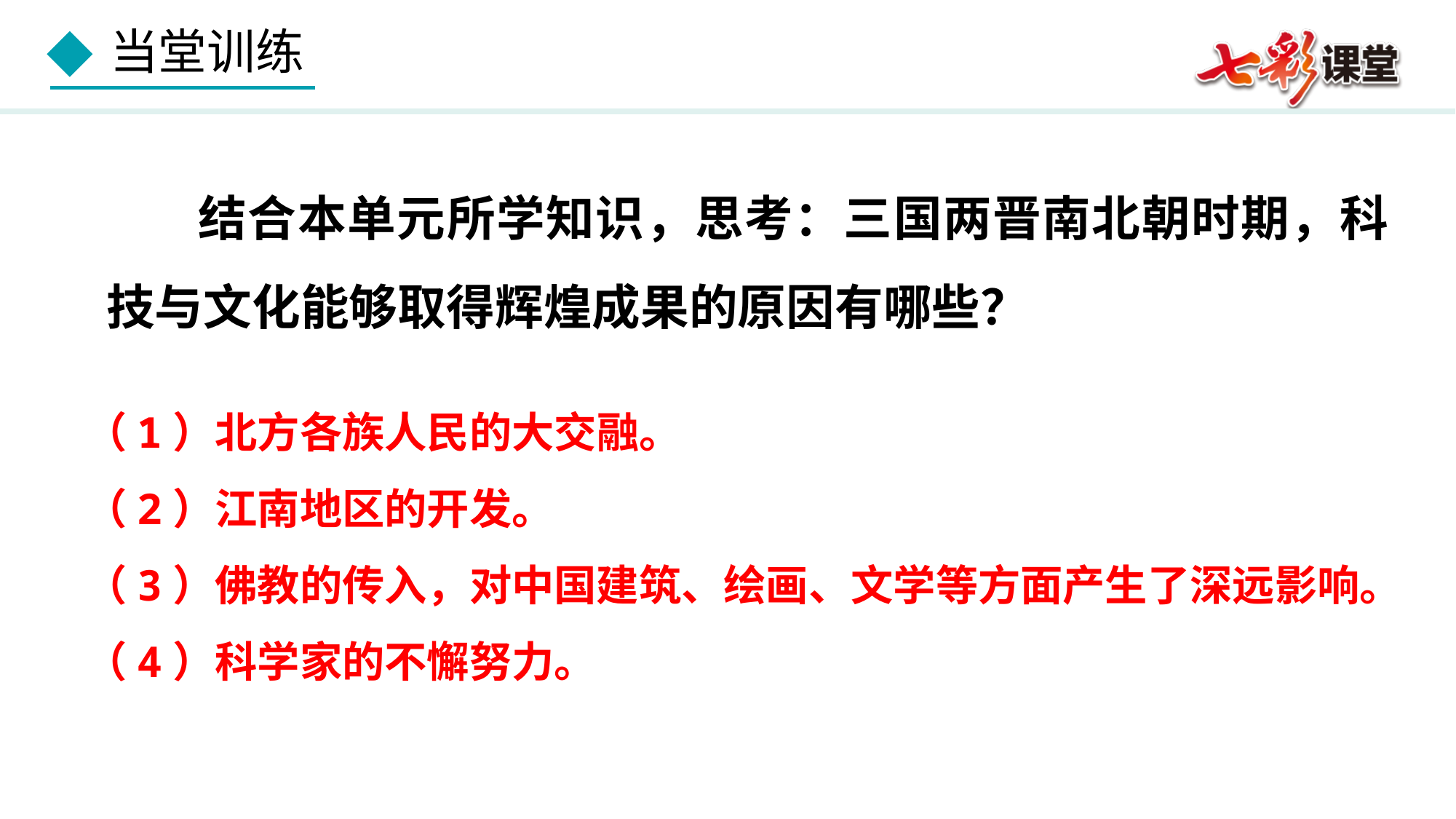

结合本单元所学知识，思考：三国两晋南北朝时期，科技与文化能够取得辉煌成果的原因有哪些？
（1）北方各族人民的大交融。
（2）江南地区的开发。
（3）佛教的传入，对中国建筑、绘画、文学等方面产生了深远影响。
（4）科学家的不懈努力。